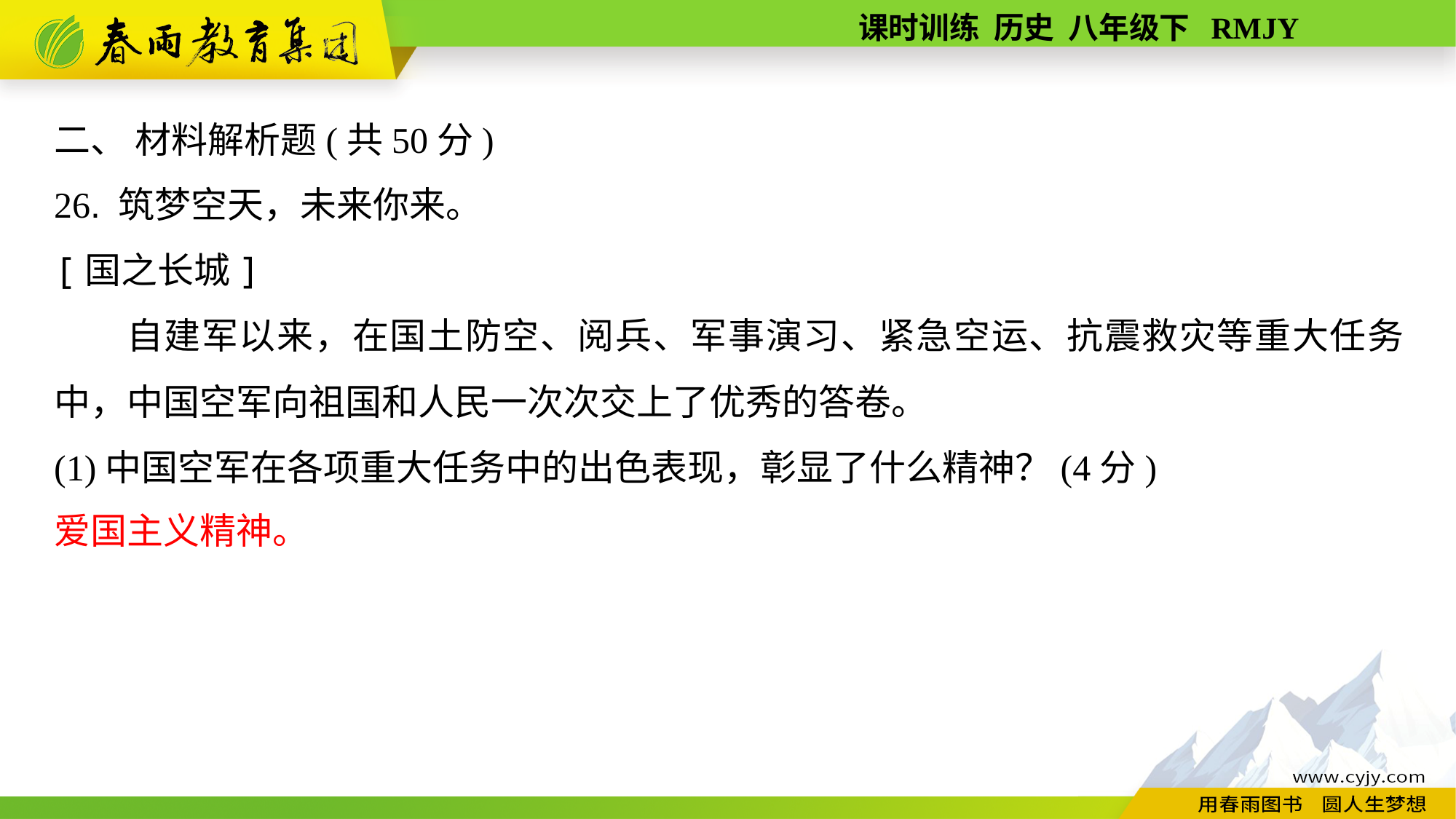

二、 材料解析题(共50分)
26. 筑梦空天，未来你来。
[国之长城]
自建军以来，在国土防空、阅兵、军事演习、紧急空运、抗震救灾等重大任务中，中国空军向祖国和人民一次次交上了优秀的答卷。
(1)中国空军在各项重大任务中的出色表现，彰显了什么精神？(4分)
爱国主义精神。